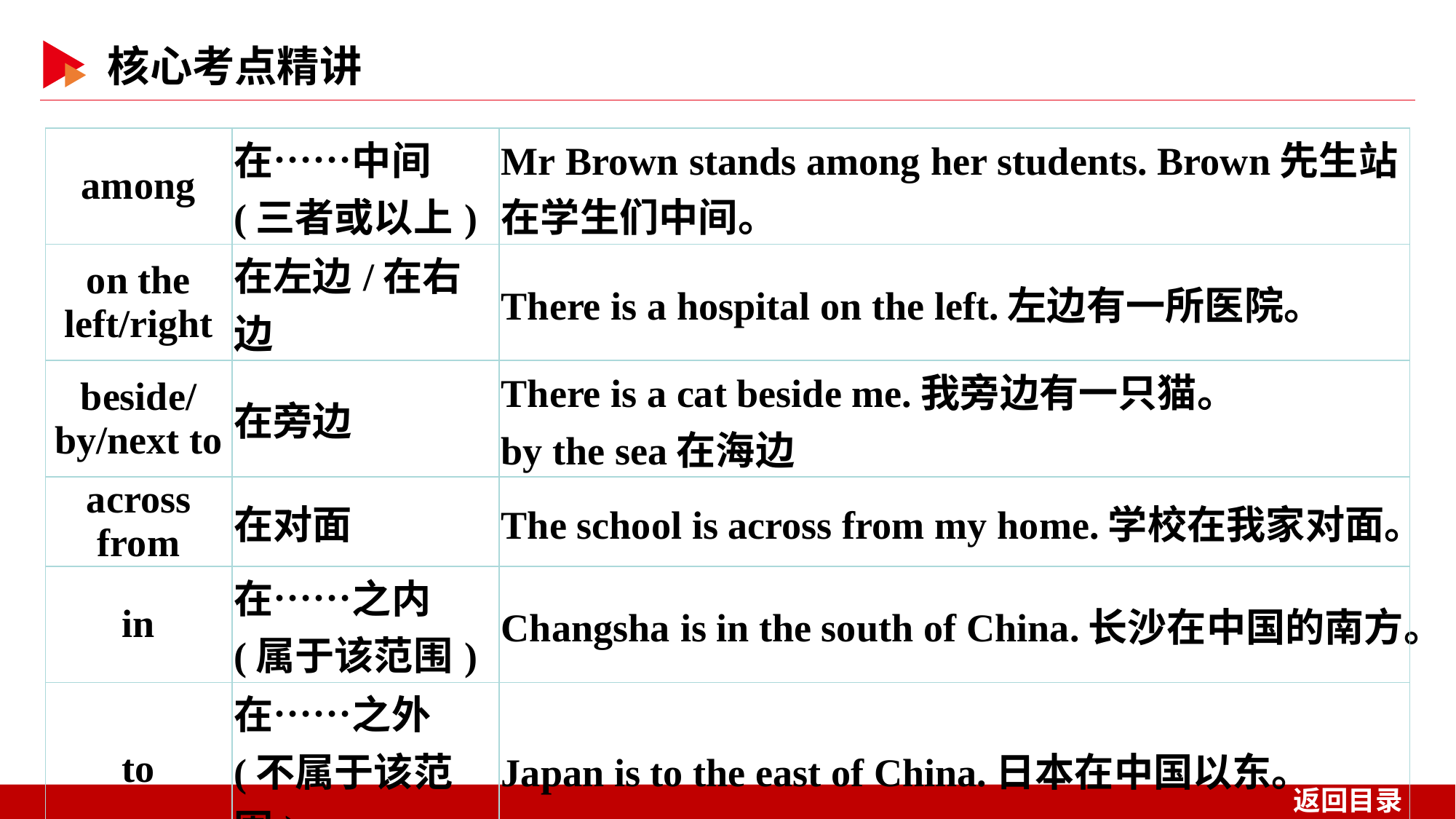

| among | 在……中间(三者或以上) | Mr Brown stands among her students. Brown先生站在学生们中间。 |
| --- | --- | --- |
| on the left/right | 在左边/在右边 | There is a hospital on the left.左边有一所医院。 |
| beside/by/next to | 在旁边 | There is a cat beside me.我旁边有一只猫。 by the sea在海边 |
| across from | 在对面 | The school is across from my home.学校在我家对面。 |
| in | 在……之内(属于该范围) | Changsha is in the south of China.长沙在中国的南方。 |
| to | 在……之外(不属于该范围) | Japan is to the east of China.日本在中国以东。 |
| on | 与……毗邻 | Jiangxi is on the west of Changsha.江西在长沙的西部。 |